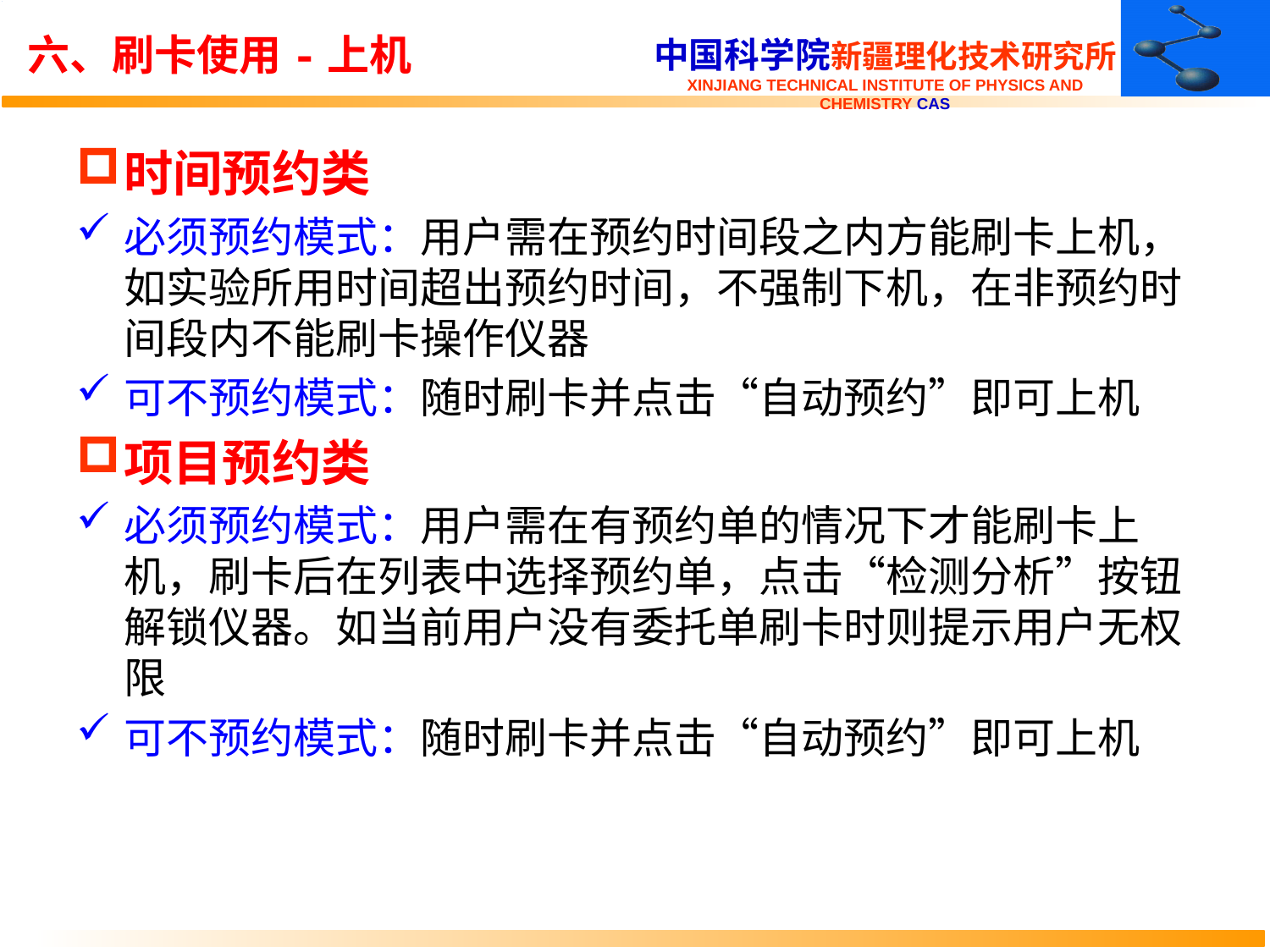

# 六、刷卡使用-上机
时间预约类
必须预约模式：用户需在预约时间段之内方能刷卡上机，如实验所用时间超出预约时间，不强制下机，在非预约时间段内不能刷卡操作仪器
可不预约模式：随时刷卡并点击“自动预约”即可上机
项目预约类
必须预约模式：用户需在有预约单的情况下才能刷卡上机，刷卡后在列表中选择预约单，点击“检测分析”按钮解锁仪器。如当前用户没有委托单刷卡时则提示用户无权限
可不预约模式：随时刷卡并点击“自动预约”即可上机